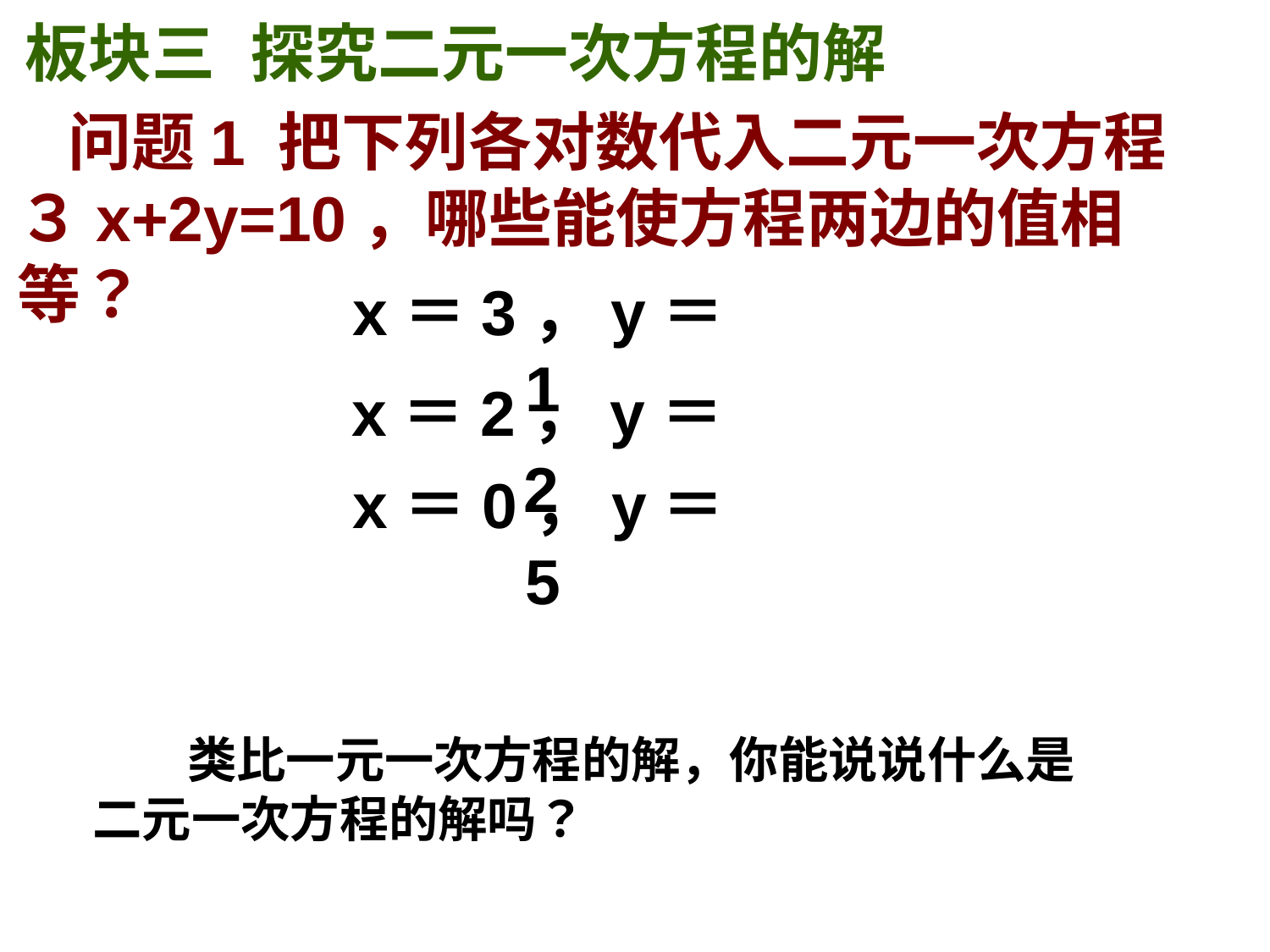

板块三  探究二元一次方程的解

  问题1 把下列各对数代入二元一次方程
３x+2y=10，哪些能使方程两边的值相等？
x＝3，y＝1
x＝2，y＝2
x＝0，y＝5
      类比一元一次方程的解，你能说说什么是二元一次方程的解吗？